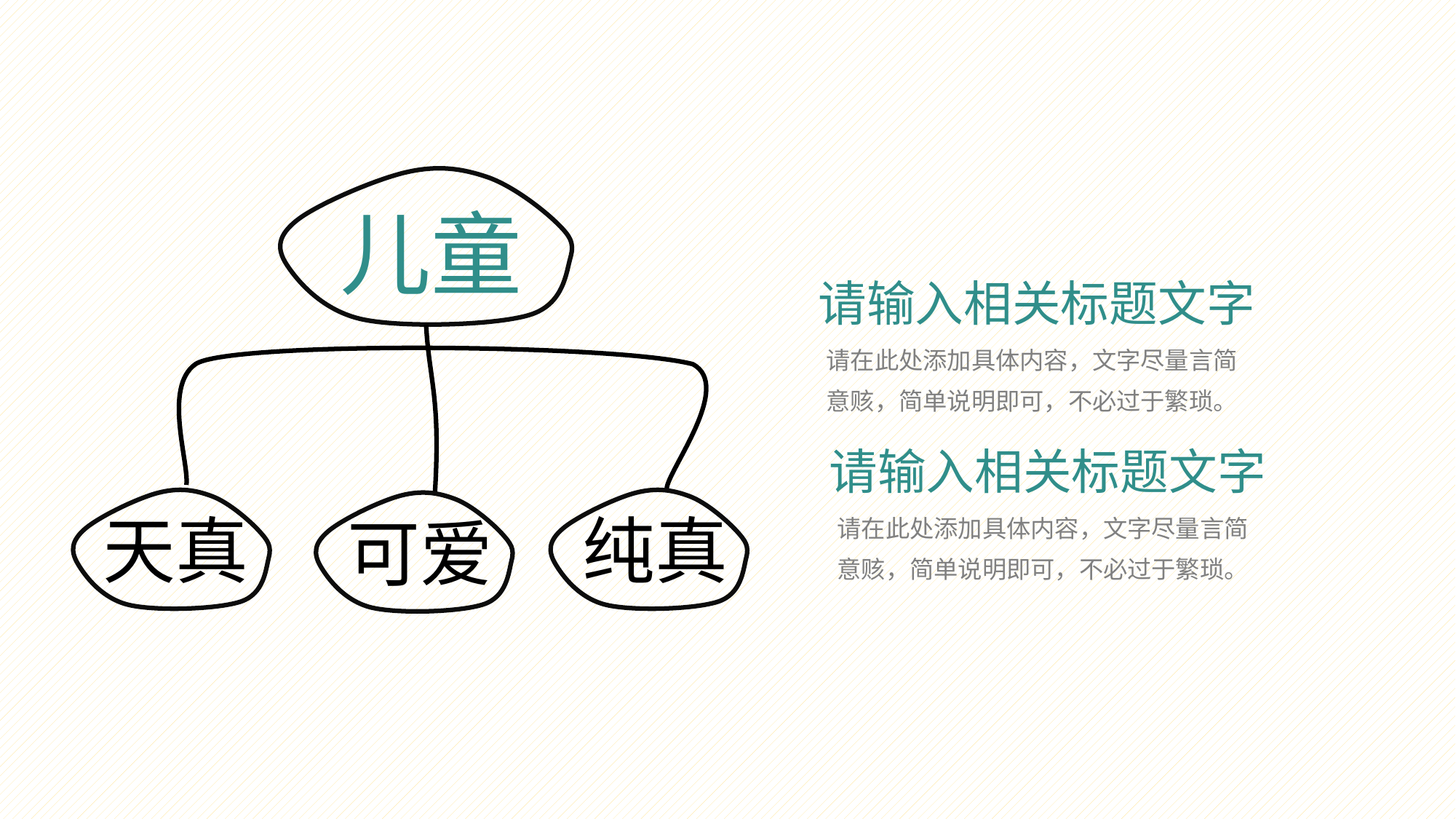

儿童
请输入相关标题文字

请在此处添加具体内容，文字尽量言简意赅，简单说明即可，不必过于繁琐。

请输入相关标题文字

请在此处添加具体内容，文字尽量言简意赅，简单说明即可，不必过于繁琐。
纯真
天真
可爱